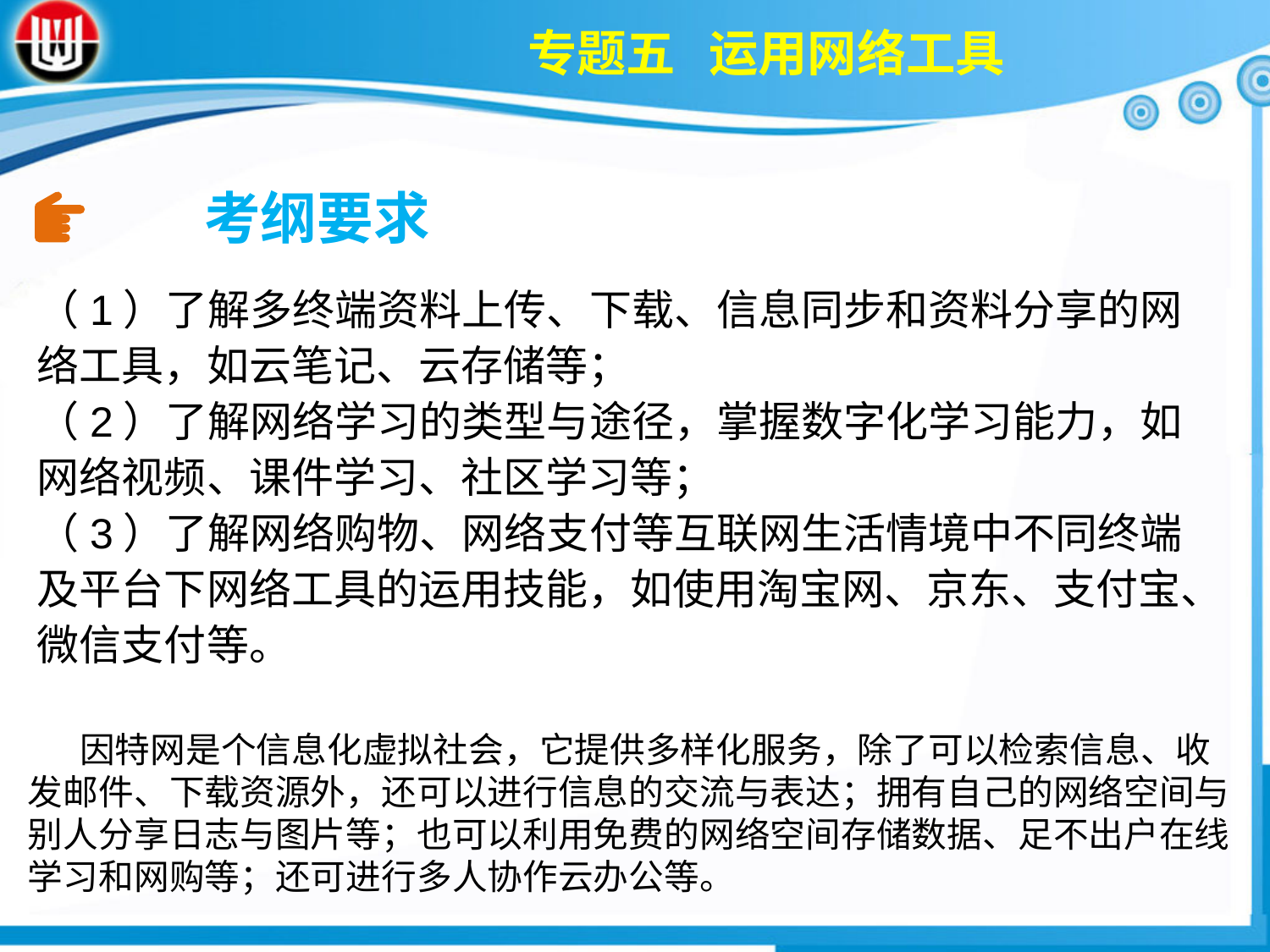

专题五   运用网络工具
考纲要求

（1）了解多终端资料上传、下载、信息同步和资料分享的网络工具，如云笔记、云存储等；
（2）了解网络学习的类型与途径，掌握数字化学习能力，如网络视频、课件学习、社区学习等；
（3）了解网络购物、网络支付等互联网生活情境中不同终端及平台下网络工具的运用技能，如使用淘宝网、京东、支付宝、微信支付等。
  因特网是个信息化虚拟社会，它提供多样化服务，除了可以检索信息、收发邮件、下载资源外，还可以进行信息的交流与表达；拥有自己的网络空间与别人分享日志与图片等；也可以利用免费的网络空间存储数据、足不出户在线学习和网购等；还可进行多人协作云办公等。